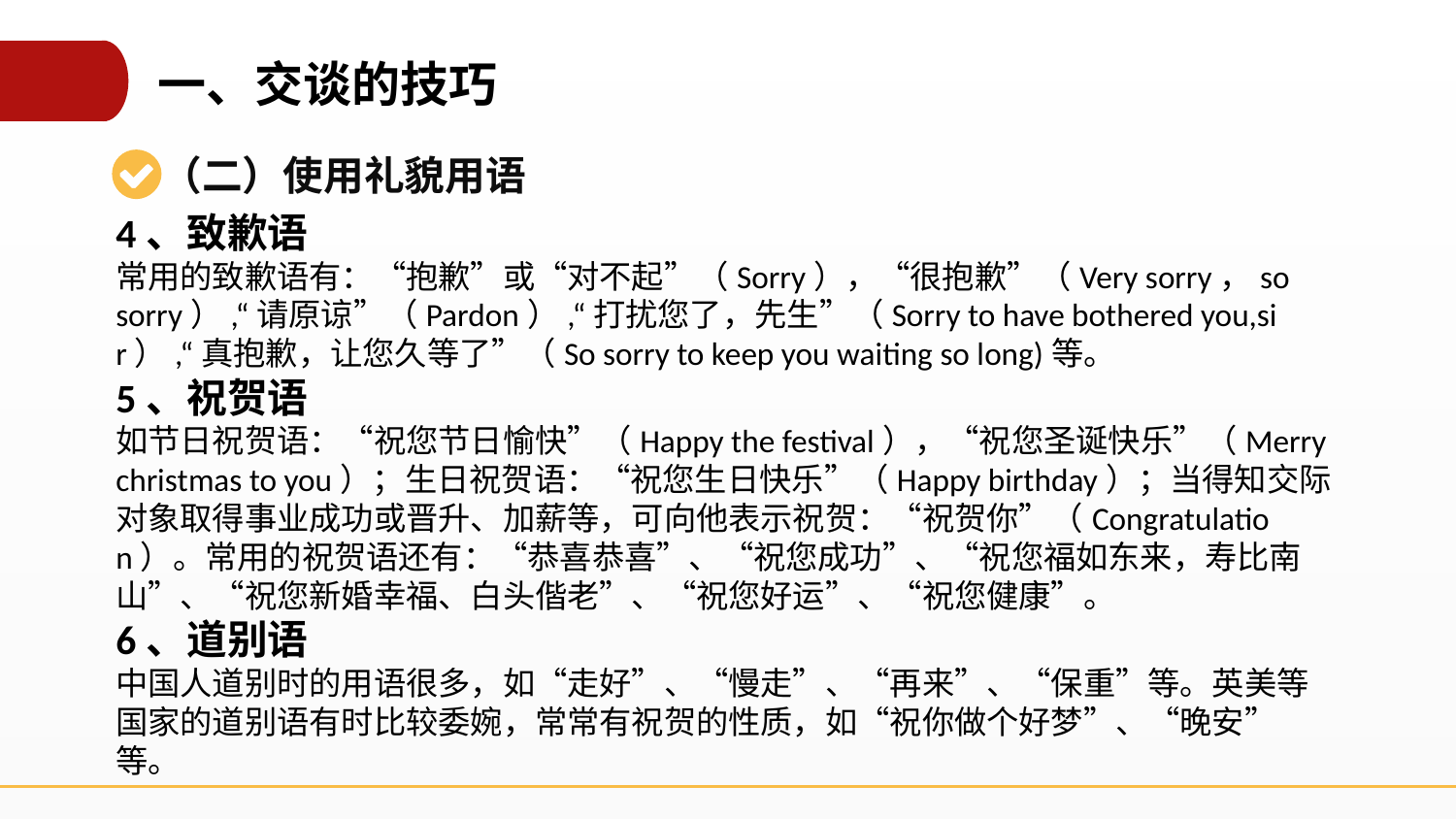

一、交谈的技巧

（二）使用礼貌用语
4、致歉语
常用的致歉语有：“抱歉”或“对不起”（Sorry），“很抱歉”（Very sorry，so sorry）,“请原谅”（Pardon）,“打扰您了，先生”（Sorry to have bothered you,sir）,“真抱歉，让您久等了”（So sorry to keep you waiting so long)等。
5、祝贺语
如节日祝贺语：“祝您节日愉快”（Happy the festival），“祝您圣诞快乐”（Merry christmas to you）；生日祝贺语：“祝您生日快乐”（Happy birthday）；当得知交际对象取得事业成功或晋升、加薪等，可向他表示祝贺：“祝贺你”（Congratulation）。常用的祝贺语还有：“恭喜恭喜”、“祝您成功”、“祝您福如东来，寿比南山”、“祝您新婚幸福、白头偕老”、“祝您好运”、“祝您健康”。
6、道别语
中国人道别时的用语很多，如“走好”、“慢走”、“再来”、“保重”等。英美等国家的道别语有时比较委婉，常常有祝贺的性质，如“祝你做个好梦”、“晚安”等。